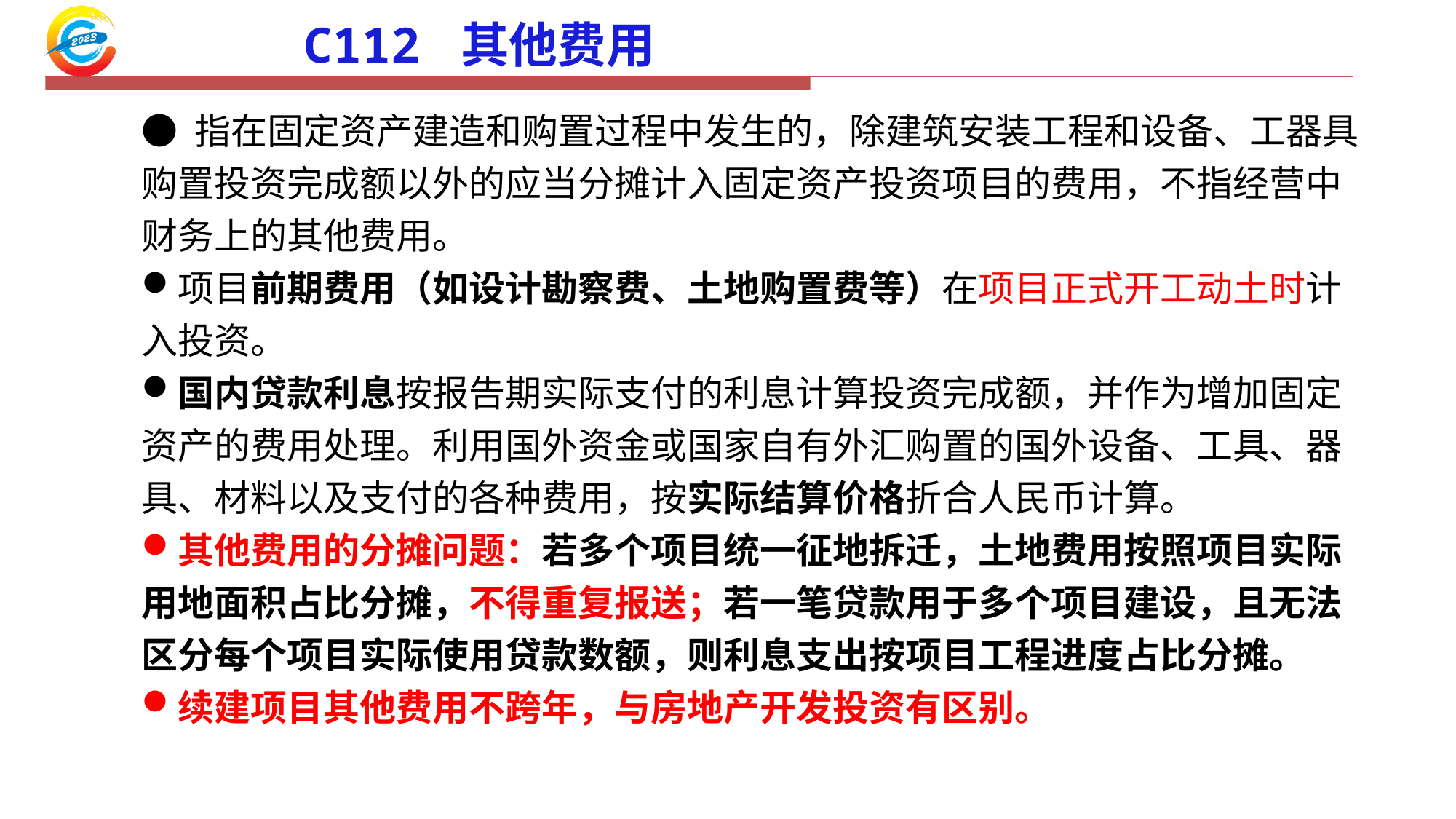

# C112 其他费用
● 指在固定资产建造和购置过程中发生的，除建筑安装工程和设备、工器具购置投资完成额以外的应当分摊计入固定资产投资项目的费用，不指经营中财务上的其他费用。
项目前期费用（如设计勘察费、土地购置费等）在项目正式开工动土时计入投资。
国内贷款利息按报告期实际支付的利息计算投资完成额，并作为增加固定资产的费用处理。利用国外资金或国家自有外汇购置的国外设备、工具、器具、材料以及支付的各种费用，按实际结算价格折合人民币计算。
其他费用的分摊问题：若多个项目统一征地拆迁，土地费用按照项目实际用地面积占比分摊，不得重复报送；若一笔贷款用于多个项目建设，且无法区分每个项目实际使用贷款数额，则利息支出按项目工程进度占比分摊。
续建项目其他费用不跨年，与房地产开发投资有区别。